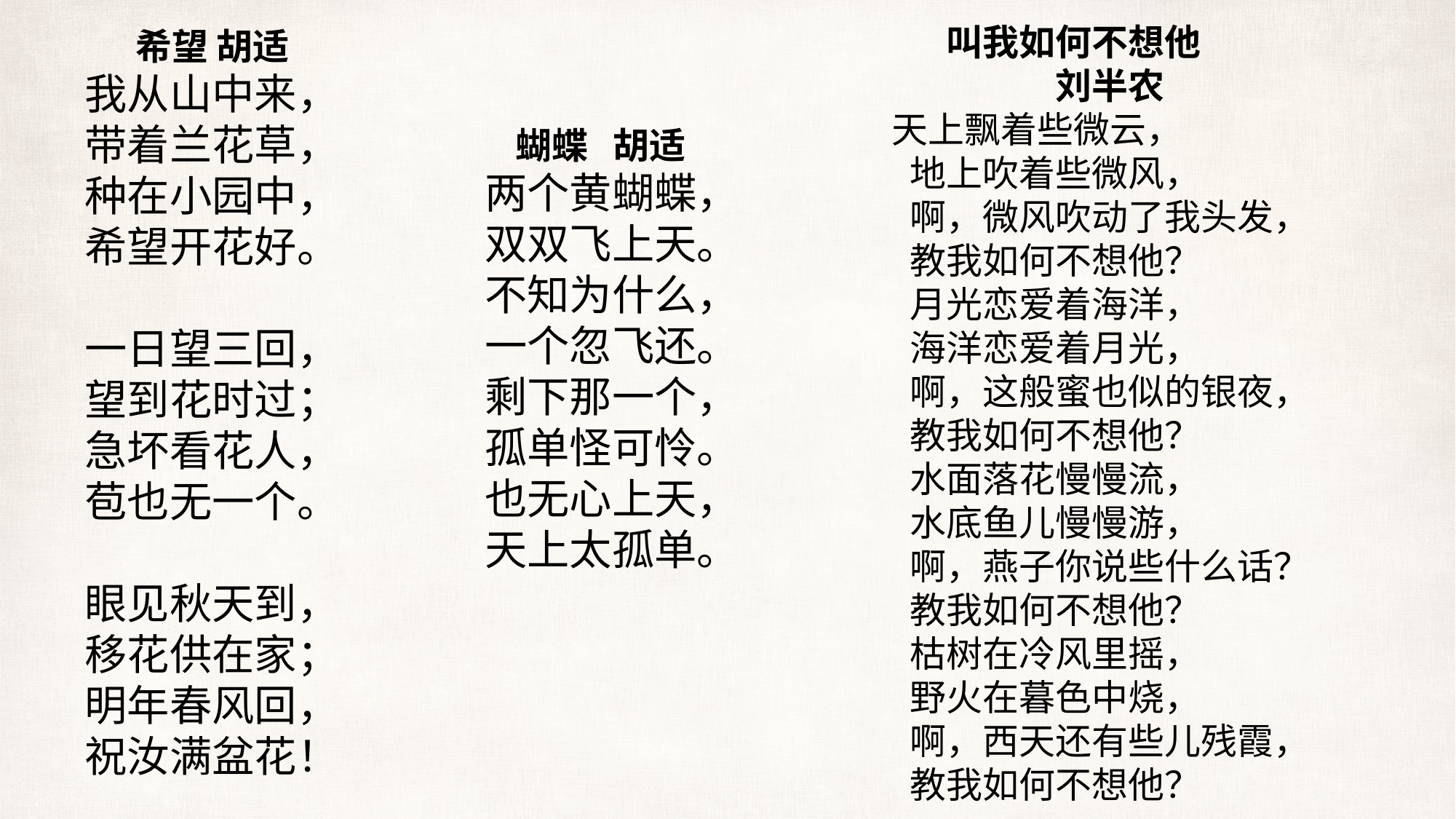

叫我如何不想他
　　刘半农
　　天上飘着些微云，
　　地上吹着些微风，
　　啊，微风吹动了我头发，
　　教我如何不想他？
　　月光恋爱着海洋，
　　海洋恋爱着月光，
　　啊，这般蜜也似的银夜，
　　教我如何不想他？
　　水面落花慢慢流，
　　水底鱼儿慢慢游，
　　啊，燕子你说些什么话？
　　教我如何不想他？
　　枯树在冷风里摇，
　　野火在暮色中烧，
　　啊，西天还有些儿残霞，
　　教我如何不想他？
希望 胡适
我从山中来，
带着兰花草，
种在小园中，
希望开花好。

一日望三回，
望到花时过；
急坏看花人，
苞也无一个。

眼见秋天到，
移花供在家；
明年春风回，
祝汝满盆花！
蝴蝶   胡适
两个黄蝴蝶，
双双飞上天。
不知为什么，
一个忽飞还。
剩下那一个，
孤单怪可怜。
也无心上天，
天上太孤单。